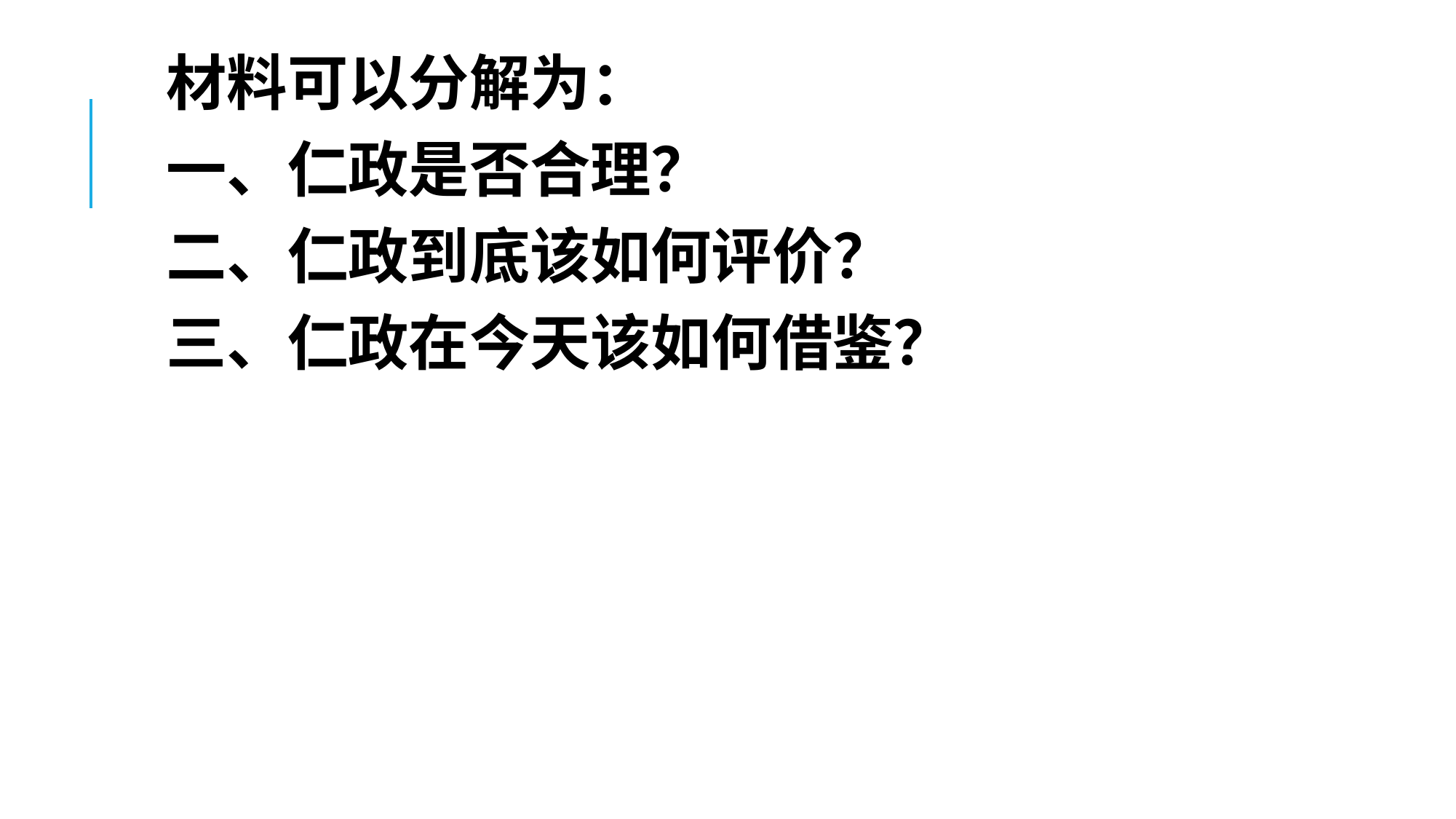

材料可以分解为：
一、仁政是否合理？
二、仁政到底该如何评价？
三、仁政在今天该如何借鉴？